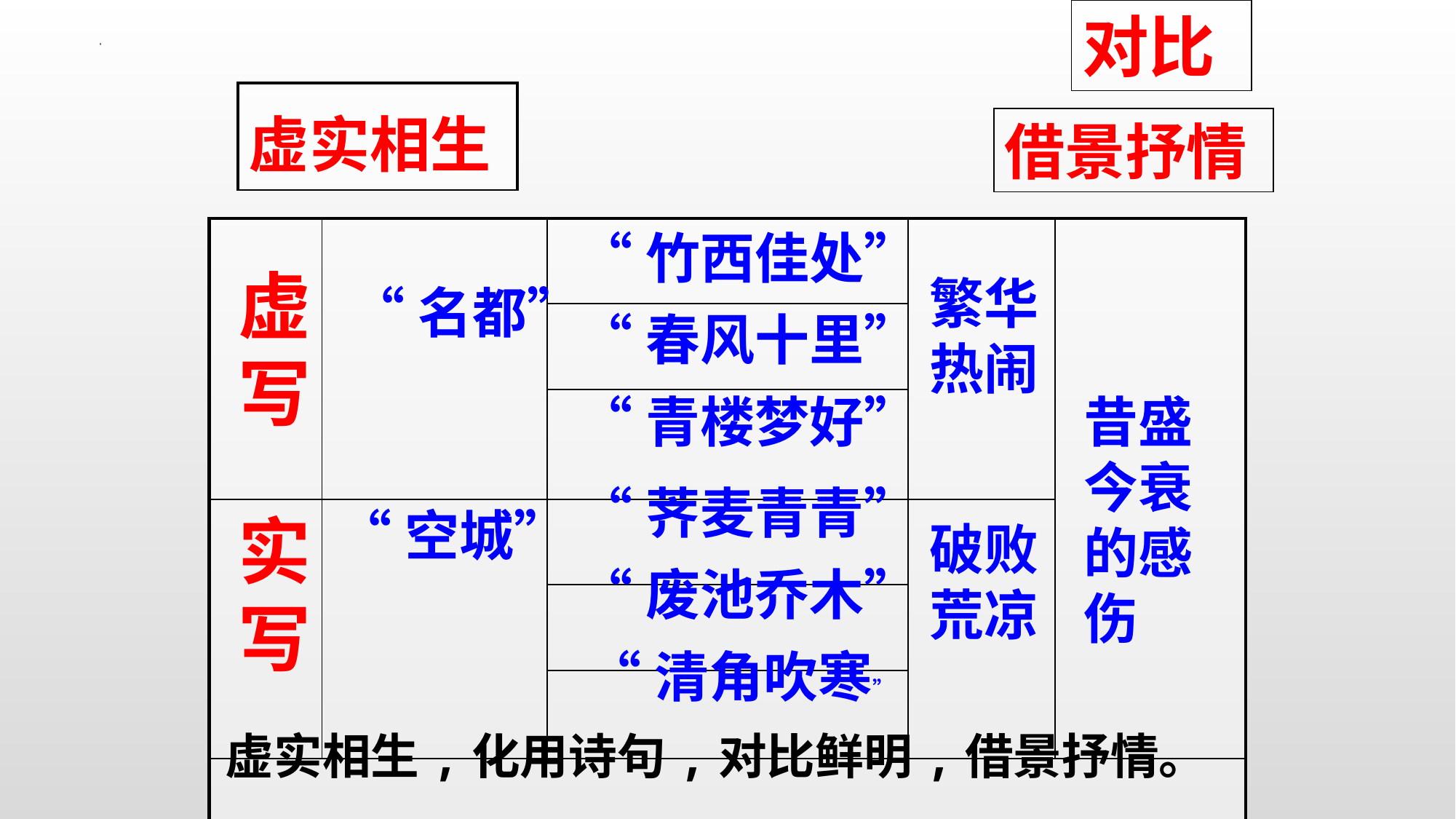

对比

| 虚实相生 |
| --- |
借景抒情
|  |  |  |  |  |
| --- | --- | --- | --- | --- |
|  |  |  |  |  |
|  |  |  |  |  |
|  |  |  |  |  |
|  |  |  |  |  |
|  |  |  |  |  |
|  |  |  |  |  |
“竹西佳处”
虚写
繁华
热闹
“名都”
“春风十里”
“青楼梦好”
昔盛今衰的感伤
“荠麦青青”
“空城”
实写
破败
荒凉
“废池乔木”
“清角吹寒”
虚实相生,化用诗句,对比鲜明,借景抒情。